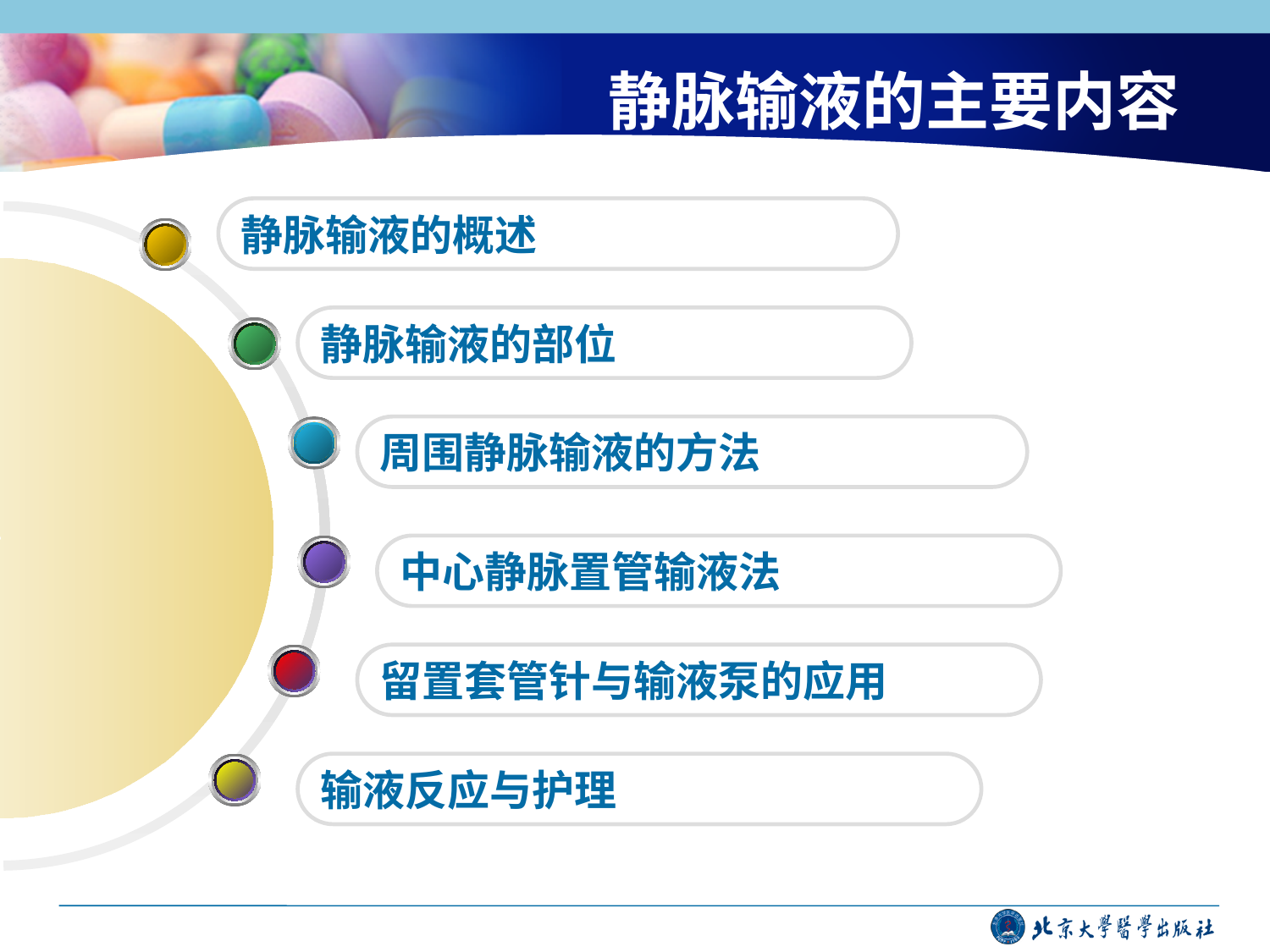

# 静脉输液的主要内容

静脉输液的概述

静脉输液的部位

周围静脉输液的方法

中心静脉置管输液法

留置套管针与输液泵的应用

输液反应与护理